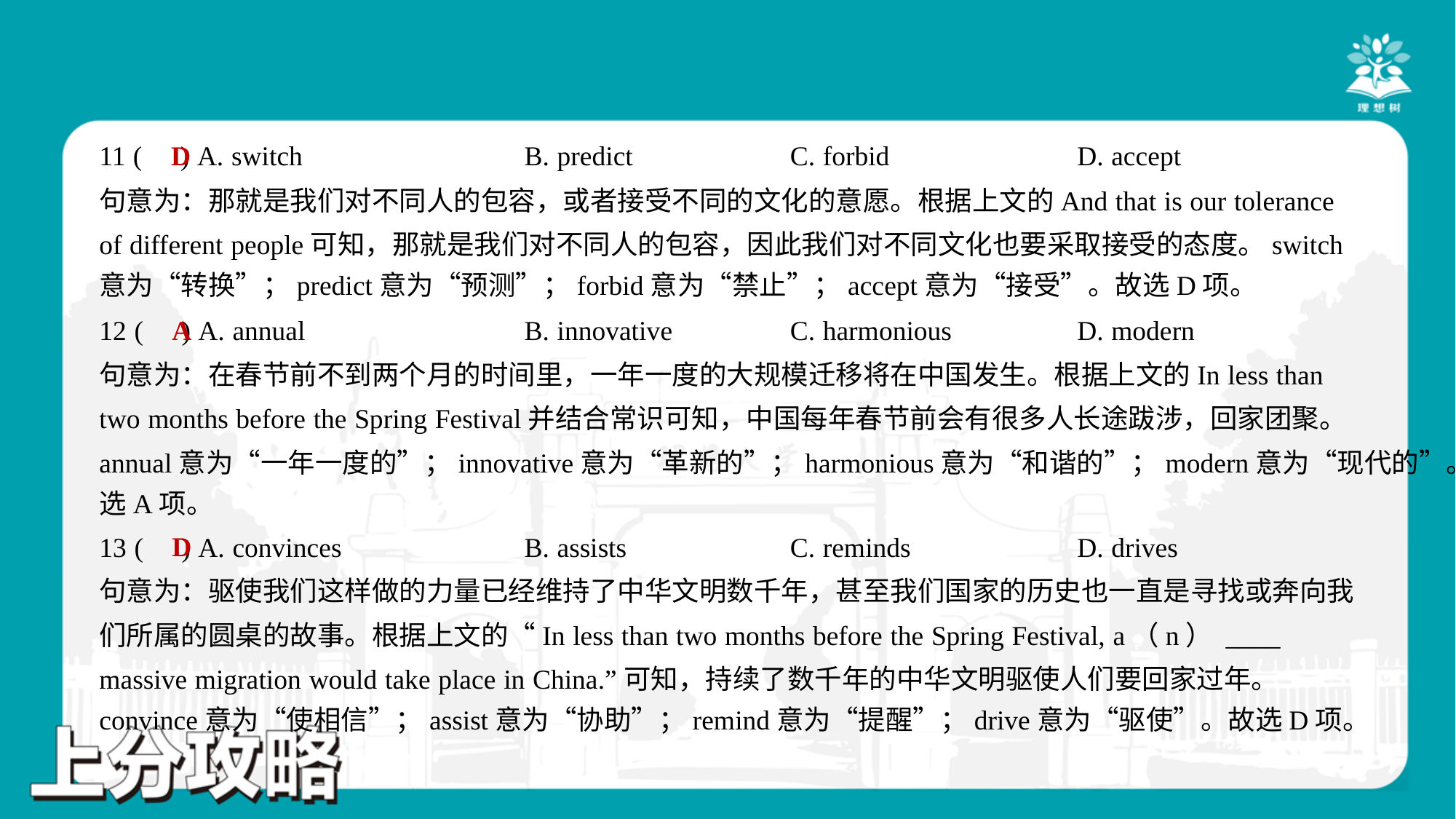

D
11 (     ) A. switch	B. predict	C. forbid	D. accept
句意为：那就是我们对不同人的包容，或者接受不同的文化的意愿。根据上文的And that is our tolerance
of different people可知，那就是我们对不同人的包容，因此我们对不同文化也要采取接受的态度。switch
意为“转换”；predict意为“预测”；forbid意为“禁止”；accept意为“接受”。故选D项。
A
12 (     ) A. annual	B. innovative	C. harmonious	D. modern
句意为：在春节前不到两个月的时间里，一年一度的大规模迁移将在中国发生。根据上文的In less than
two months before the Spring Festival并结合常识可知，中国每年春节前会有很多人长途跋涉，回家团聚。
annual意为“一年一度的”；innovative意为“革新的”；harmonious意为“和谐的”；modern意为“现代的”。故
选A项。
D
13 (     ) A. convinces	B. assists	C. reminds	D. drives
句意为：驱使我们这样做的力量已经维持了中华文明数千年，甚至我们国家的历史也一直是寻找或奔向我
们所属的圆桌的故事。根据上文的“In less than two months before the Spring Festival, a（n） ____
massive migration would take place in China.”可知，持续了数千年的中华文明驱使人们要回家过年。
convince意为“使相信”；assist意为“协助”；remind意为“提醒”；drive意为“驱使”。故选D项。